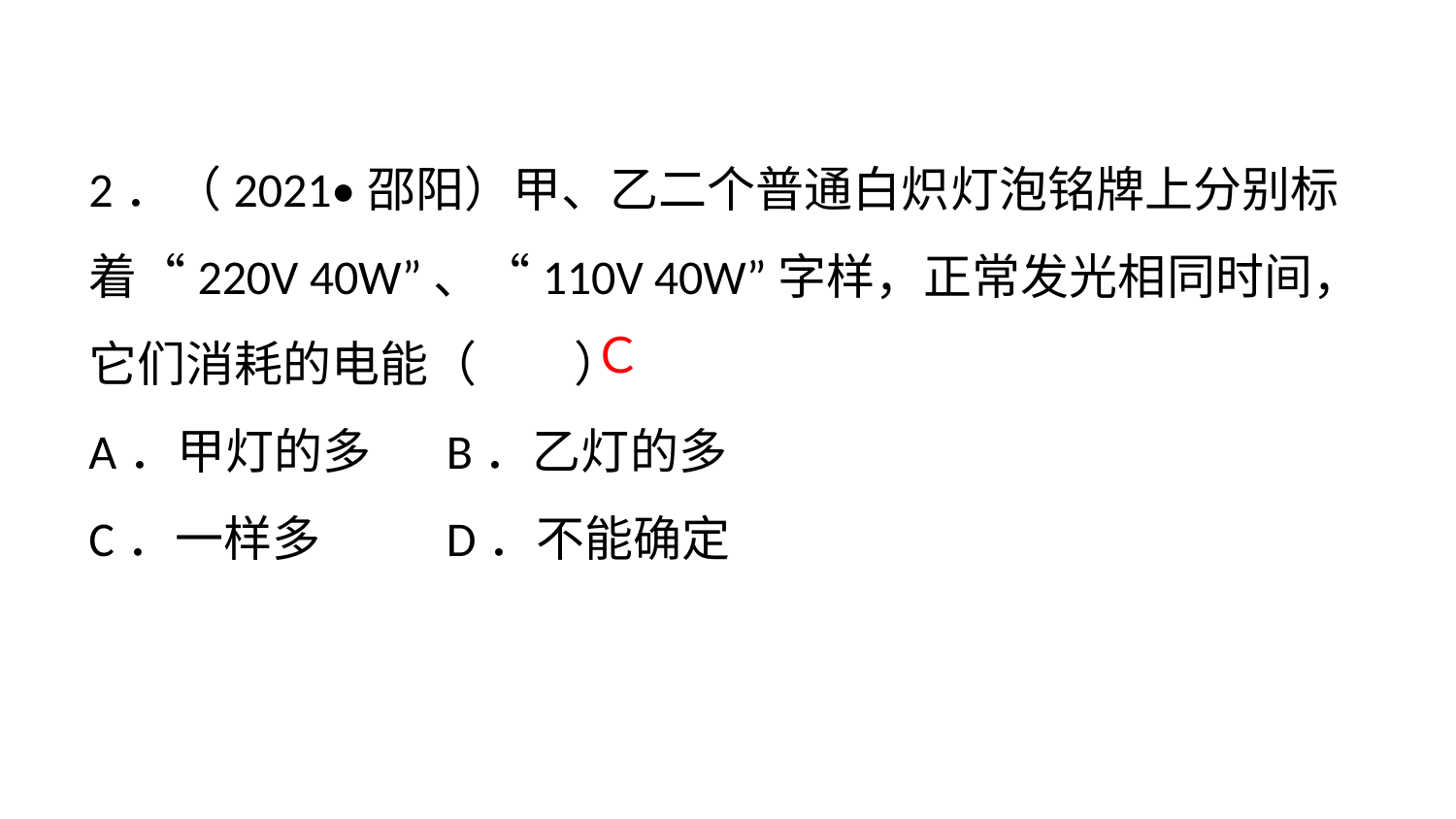

2．（2021•邵阳）甲、乙二个普通白炽灯泡铭牌上分别标着“220V 40W”、“110V 40W”字样，正常发光相同时间，它们消耗的电能（　　）
A．甲灯的多	     B．乙灯的多
C．一样多	     D．不能确定
Ｃ